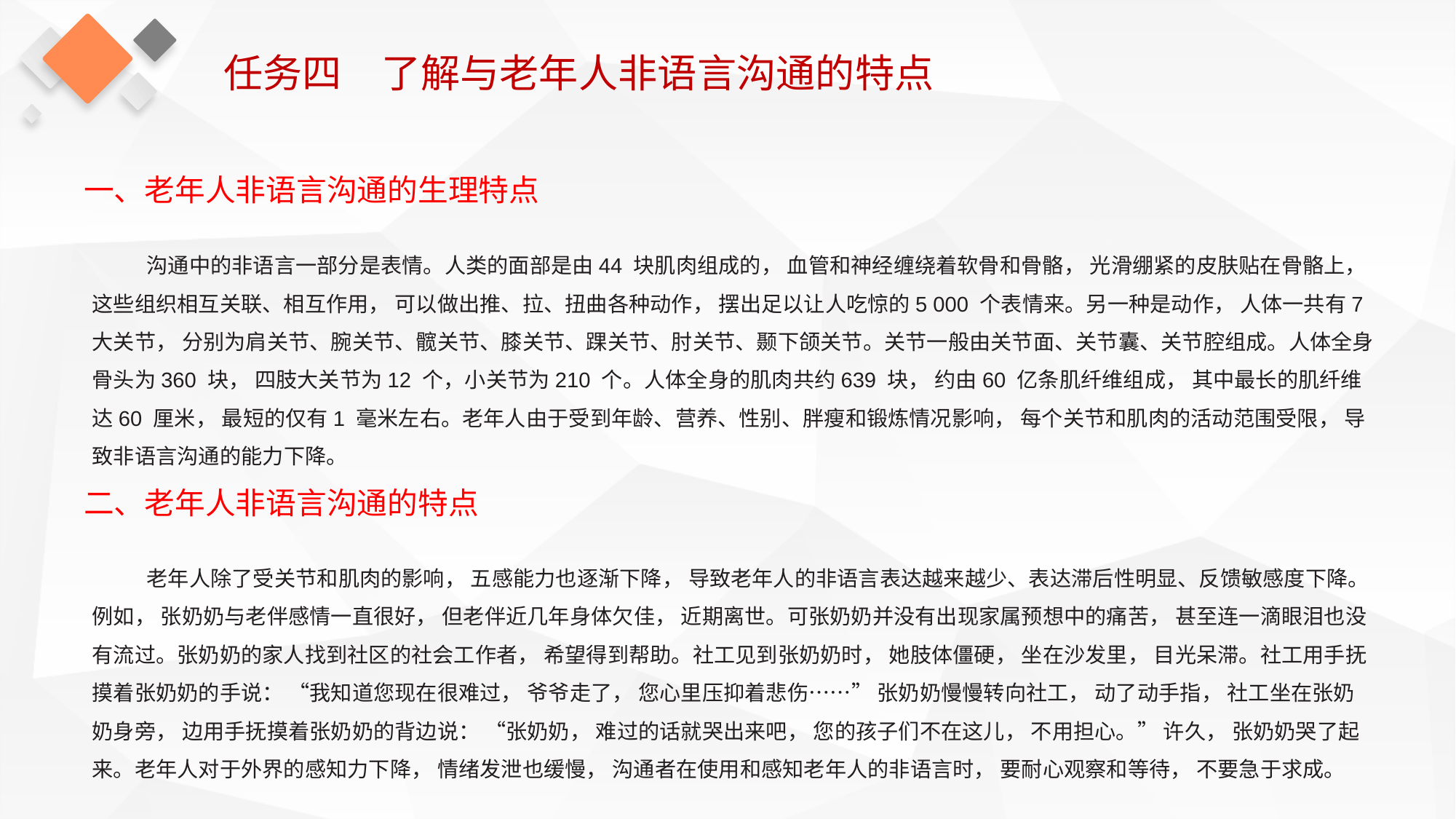

任务四　了解与老年人非语言沟通的特点
一、老年人非语言沟通的生理特点
沟通中的非语言一部分是表情。人类的面部是由44 块肌肉组成的， 血管和神经缠绕着软骨和骨骼， 光滑绷紧的皮肤贴在骨骼上， 这些组织相互关联、相互作用， 可以做出推、拉、扭曲各种动作， 摆出足以让人吃惊的5 000 个表情来。另一种是动作， 人体一共有7 大关节， 分别为肩关节、腕关节、髋关节、膝关节、踝关节、肘关节、颞下颌关节。关节一般由关节面、关节囊、关节腔组成。人体全身骨头为360 块， 四肢大关节为12 个，小关节为210 个。人体全身的肌肉共约639 块， 约由60 亿条肌纤维组成， 其中最长的肌纤维达60 厘米， 最短的仅有1 毫米左右。老年人由于受到年龄、营养、性别、胖瘦和锻炼情况影响， 每个关节和肌肉的活动范围受限， 导致非语言沟通的能力下降。
二、老年人非语言沟通的特点
老年人除了受关节和肌肉的影响， 五感能力也逐渐下降， 导致老年人的非语言表达越来越少、表达滞后性明显、反馈敏感度下降。例如， 张奶奶与老伴感情一直很好， 但老伴近几年身体欠佳， 近期离世。可张奶奶并没有出现家属预想中的痛苦， 甚至连一滴眼泪也没有流过。张奶奶的家人找到社区的社会工作者， 希望得到帮助。社工见到张奶奶时， 她肢体僵硬， 坐在沙发里， 目光呆滞。社工用手抚摸着张奶奶的手说： “我知道您现在很难过， 爷爷走了， 您心里压抑着悲伤……” 张奶奶慢慢转向社工， 动了动手指， 社工坐在张奶奶身旁， 边用手抚摸着张奶奶的背边说： “张奶奶， 难过的话就哭出来吧， 您的孩子们不在这儿， 不用担心。” 许久， 张奶奶哭了起来。老年人对于外界的感知力下降， 情绪发泄也缓慢， 沟通者在使用和感知老年人的非语言时， 要耐心观察和等待， 不要急于求成。